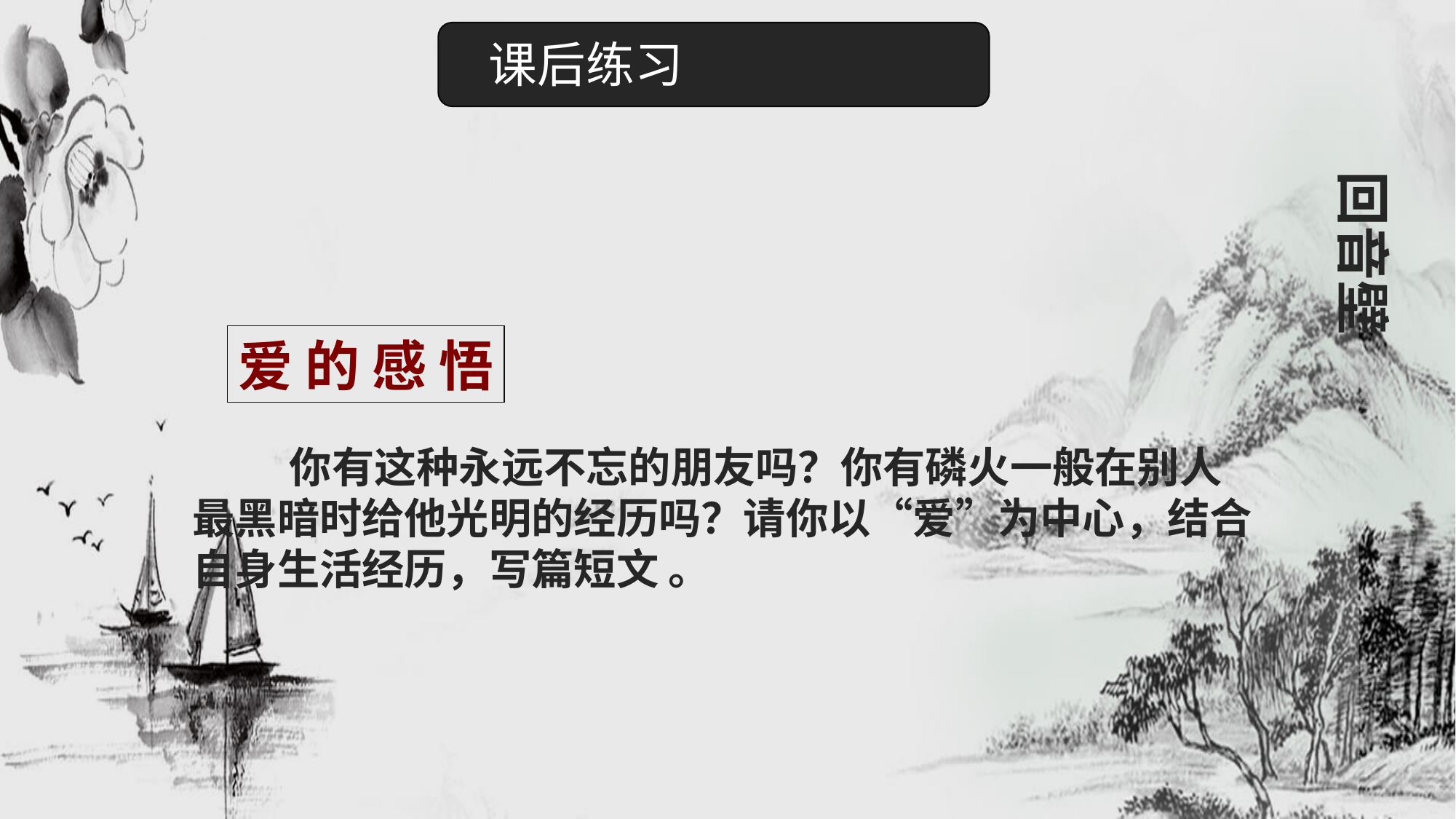

课后练习
回音壁
爱 的 感 悟
         你有这种永远不忘的朋友吗？你有磷火一般在别人最黑暗时给他光明的经历吗？请你以“爱”为中心，结合自身生活经历，写篇短文 。